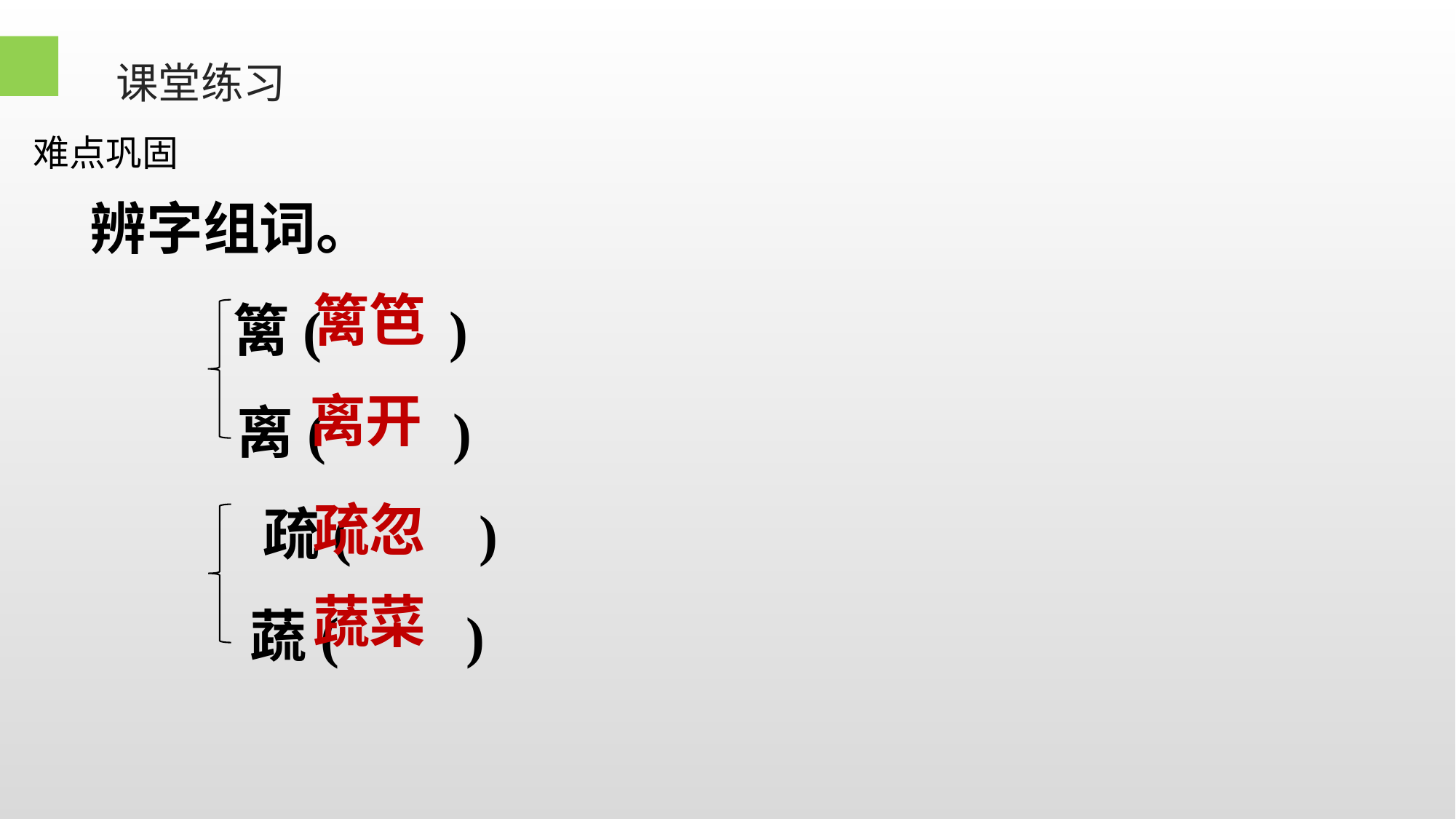

课堂练习
难点巩固
辨字组词。
          篱(         )
  离(         )
    疏(         )
   蔬(         )
篱笆

离开
疏忽

蔬菜